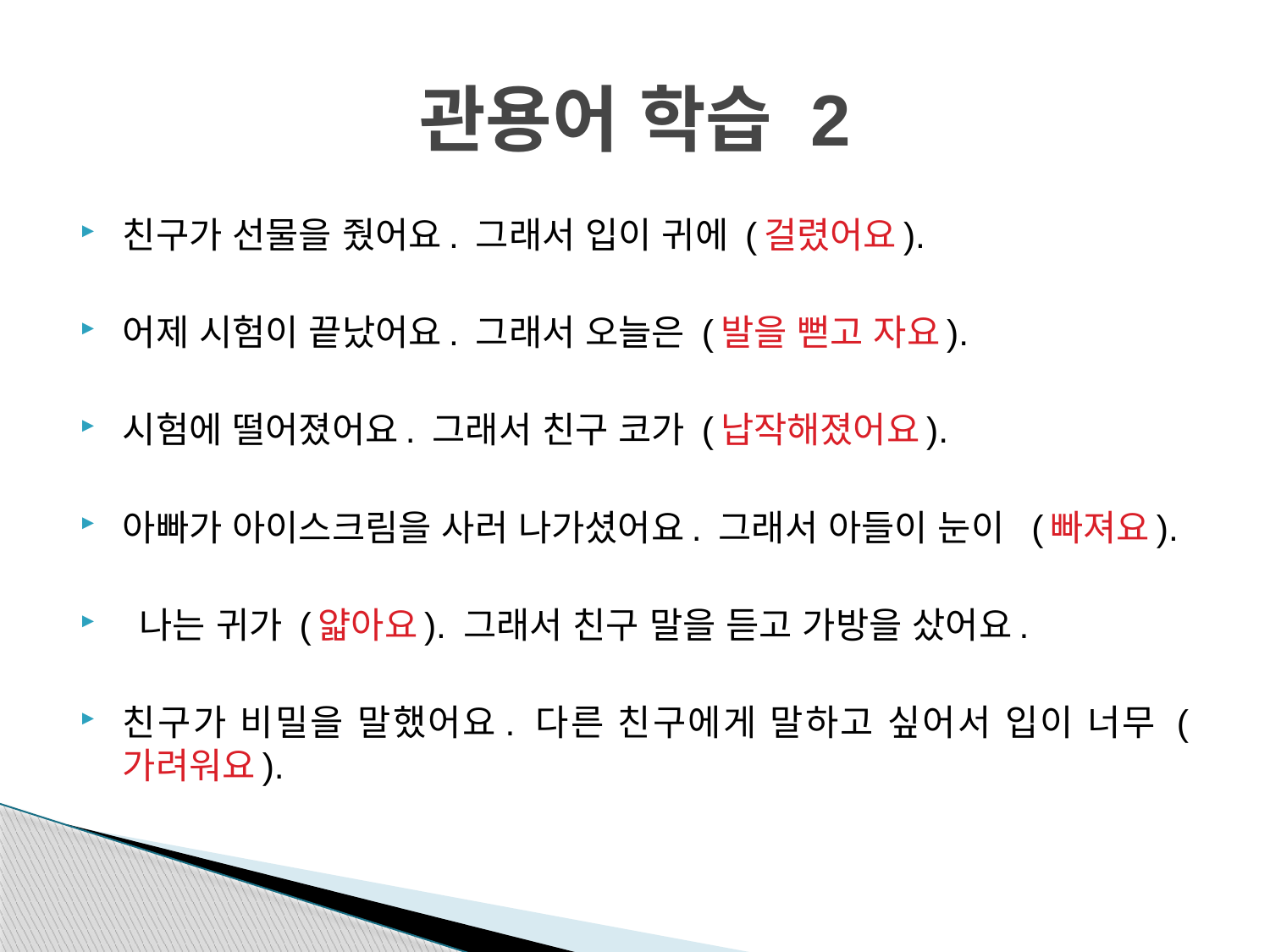

# 관용어 학습 2
친구가 선물을 줬어요. 그래서 입이 귀에 (걸렸어요).

어제 시험이 끝났어요. 그래서 오늘은 (발을 뻗고 자요).

시험에 떨어졌어요. 그래서 친구 코가 (납작해졌어요).

아빠가 아이스크림을 사러 나가셨어요. 그래서 아들이 눈이  (빠져요).

 나는 귀가 (얇아요). 그래서 친구 말을 듣고 가방을 샀어요.

친구가 비밀을 말했어요. 다른 친구에게 말하고 싶어서 입이 너무 (가려워요).